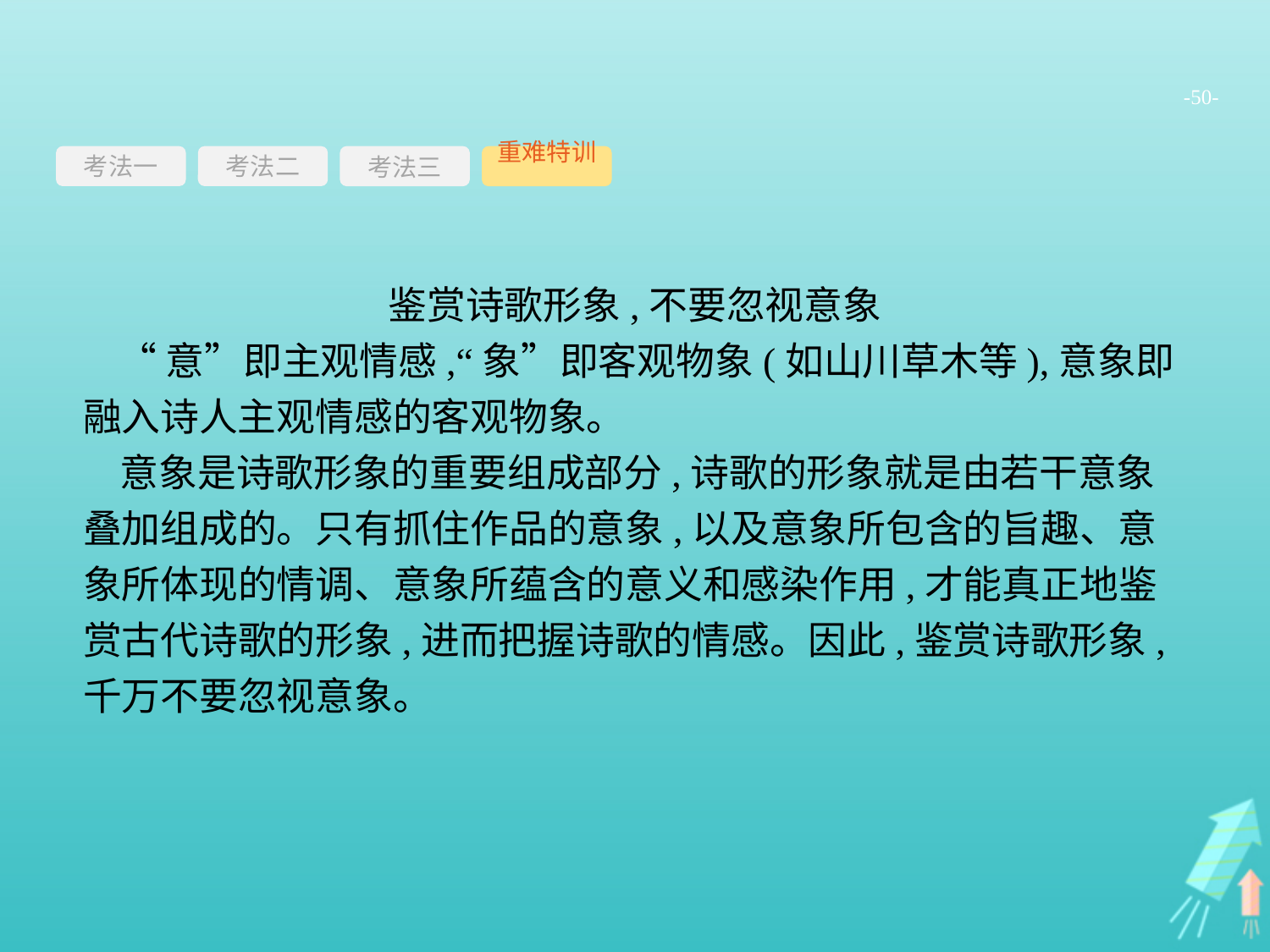

-50-
考法一
考法三
重难特训
考法二
鉴赏诗歌形象,不要忽视意象
    “意”即主观情感,“象”即客观物象(如山川草木等),意象即融入诗人主观情感的客观物象。
意象是诗歌形象的重要组成部分,诗歌的形象就是由若干意象叠加组成的。只有抓住作品的意象,以及意象所包含的旨趣、意象所体现的情调、意象所蕴含的意义和感染作用,才能真正地鉴赏古代诗歌的形象,进而把握诗歌的情感。因此,鉴赏诗歌形象,千万不要忽视意象。